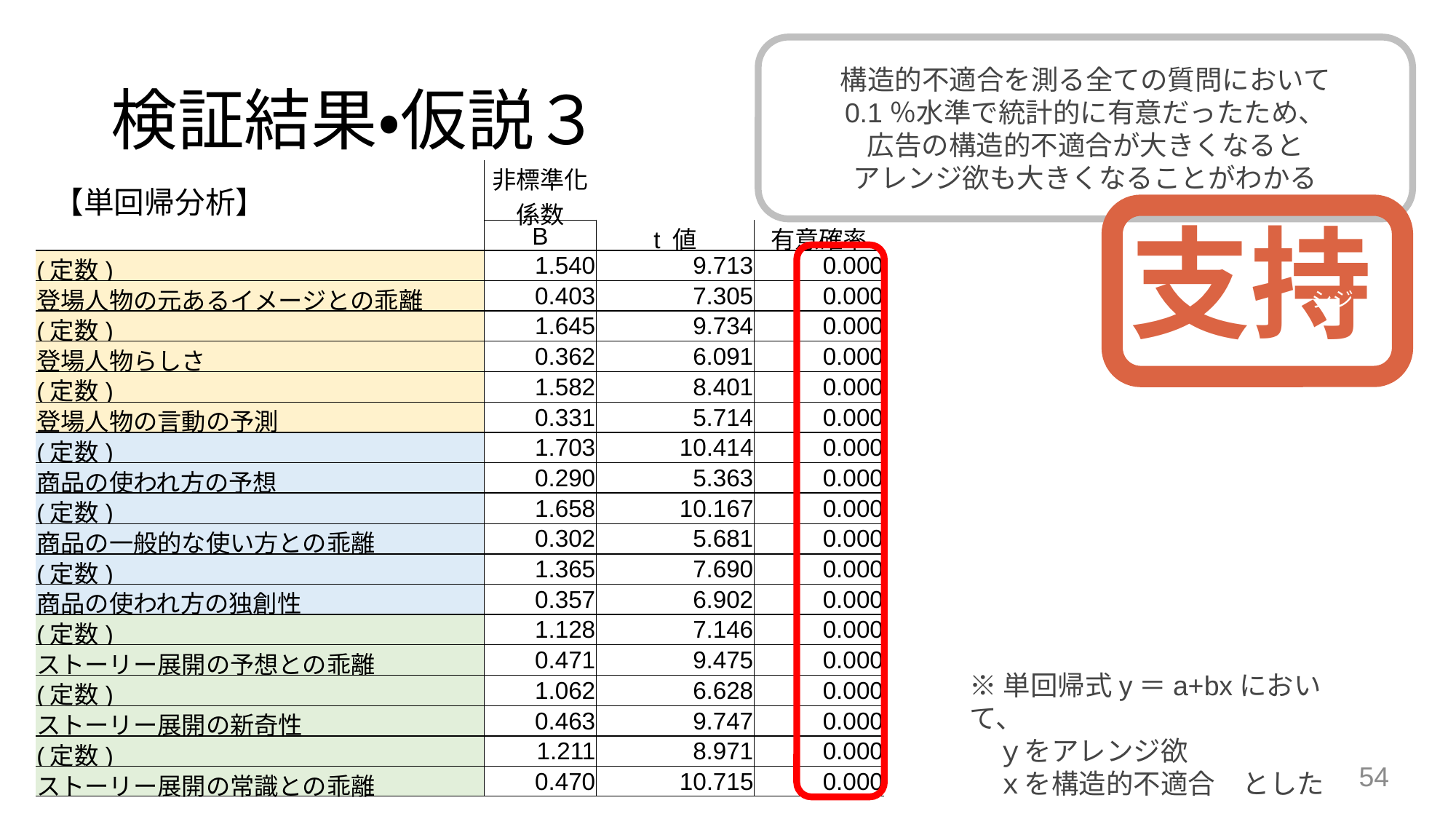

構造的不適合を測る全ての質問において
0.1％水準で統計的に有意だったため、
広告の構造的不適合が大きくなると
アレンジ欲も大きくなることがわかる
# 検証結果・仮説３
|  |  |  |  |
| --- | --- | --- | --- |
|  | 非標準化係数 |  |  |
|  | B | t 値 | 有意確率 |
| (定数) | 1.540 | 9.713 | 0.000 |
| 登場人物の元あるイメージとの乖離 | 0.403 | 7.305 | 0.000 |
| (定数) | 1.645 | 9.734 | 0.000 |
| 登場人物らしさ | 0.362 | 6.091 | 0.000 |
| (定数) | 1.582 | 8.401 | 0.000 |
| 登場人物の言動の予測 | 0.331 | 5.714 | 0.000 |
| (定数) | 1.703 | 10.414 | 0.000 |
| 商品の使われ方の予想 | 0.290 | 5.363 | 0.000 |
| (定数) | 1.658 | 10.167 | 0.000 |
| 商品の一般的な使い方との乖離 | 0.302 | 5.681 | 0.000 |
| (定数) | 1.365 | 7.690 | 0.000 |
| 商品の使われ方の独創性 | 0.357 | 6.902 | 0.000 |
| (定数) | 1.128 | 7.146 | 0.000 |
| ストーリー展開の予想との乖離 | 0.471 | 9.475 | 0.000 |
| (定数) | 1.062 | 6.628 | 0.000 |
| ストーリー展開の新奇性 | 0.463 | 9.747 | 0.000 |
| (定数) | 1.211 | 8.971 | 0.000 |
| ストーリー展開の常識との乖離 | 0.470 | 10.715 | 0.000 |
【単回帰分析】
支持

シジ

※単回帰式y＝a+bxにおいて、
　ｙをアレンジ欲
　ｘを構造的不適合　とした
54